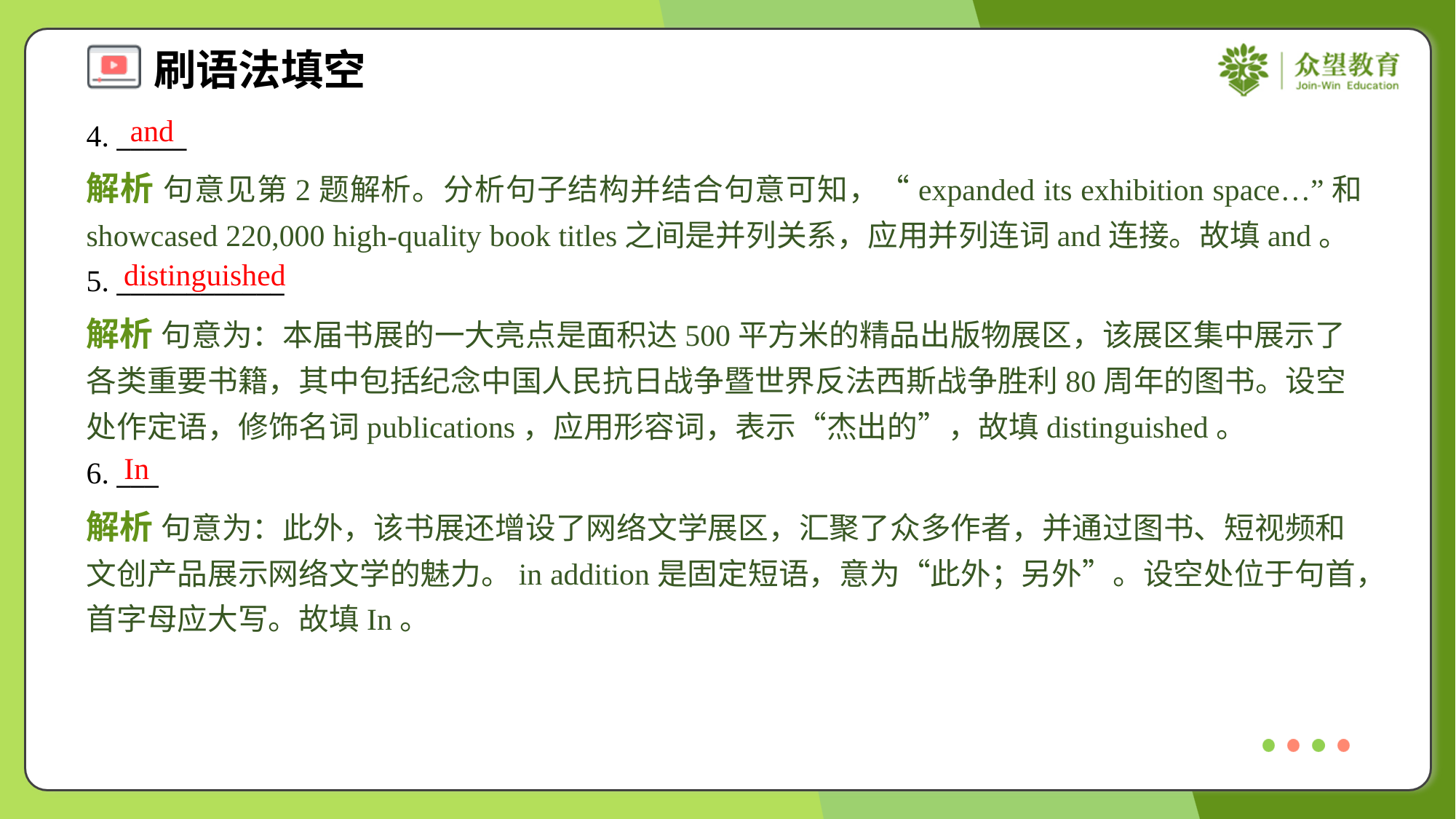

and
4. _____
解析 句意见第2题解析。分析句子结构并结合句意可知，“expanded its exhibition space…”和showcased 220,000 high-quality book titles之间是并列关系，应用并列连词and连接。故填and。
distinguished
5. ____________
解析 句意为：本届书展的一大亮点是面积达500平方米的精品出版物展区，该展区集中展示了各类重要书籍，其中包括纪念中国人民抗日战争暨世界反法西斯战争胜利80周年的图书。设空处作定语，修饰名词publications，应用形容词，表示“杰出的”，故填distinguished。
In
6. ___
解析 句意为：此外，该书展还增设了网络文学展区，汇聚了众多作者，并通过图书、短视频和文创产品展示网络文学的魅力。in addition是固定短语，意为“此外；另外”。设空处位于句首，首字母应大写。故填In。